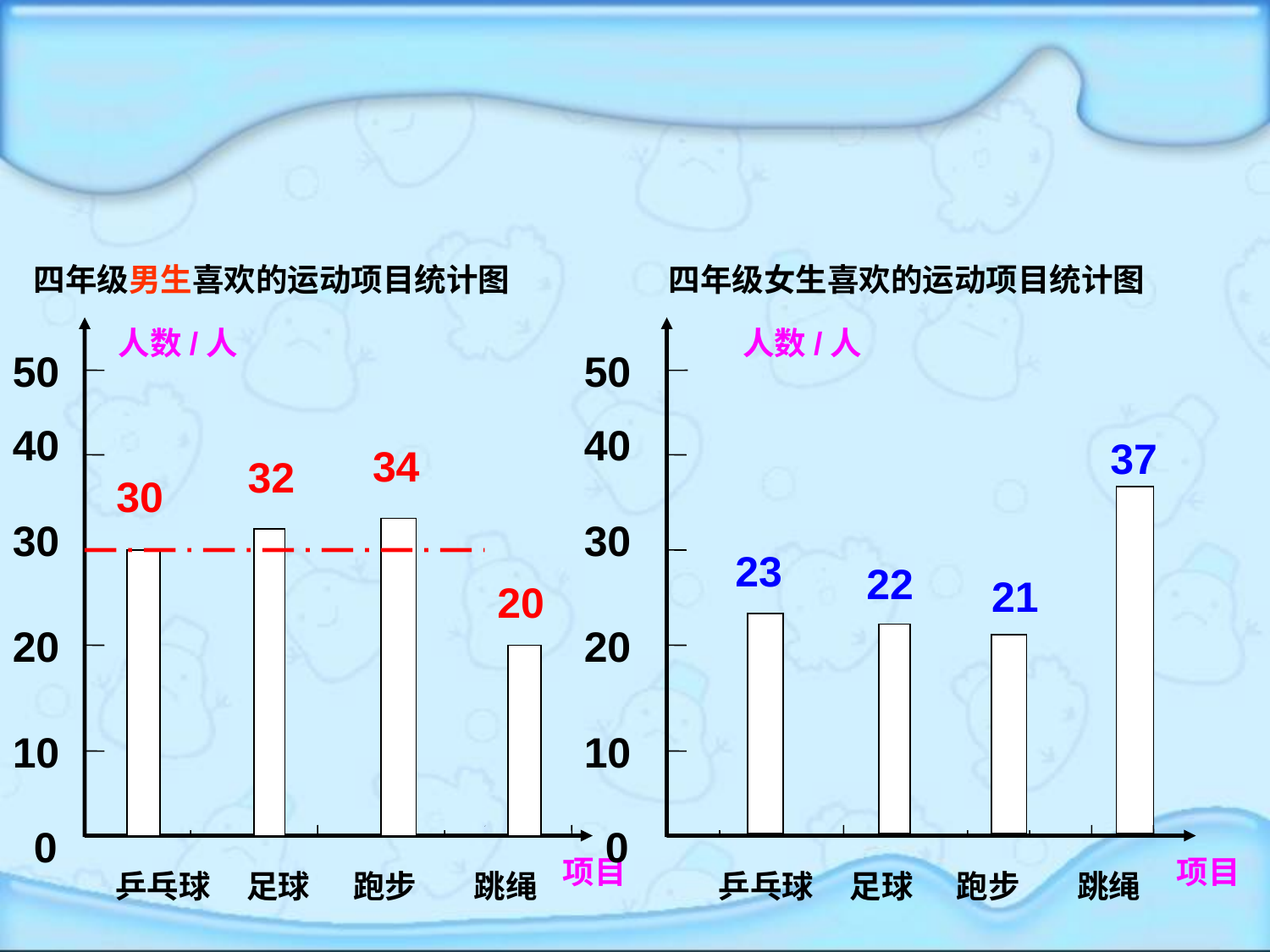

四年级男生喜欢的运动项目统计图
四年级女生喜欢的运动项目统计图

人数/人

人数/人
50
50

40
40
37
34
32

30

30
30

23

22
21
20
20
20

10
10

0
0

  乒乓球     足球      跑步        跳绳

  乒乓球     足球      跑步        跳绳
项目
项目